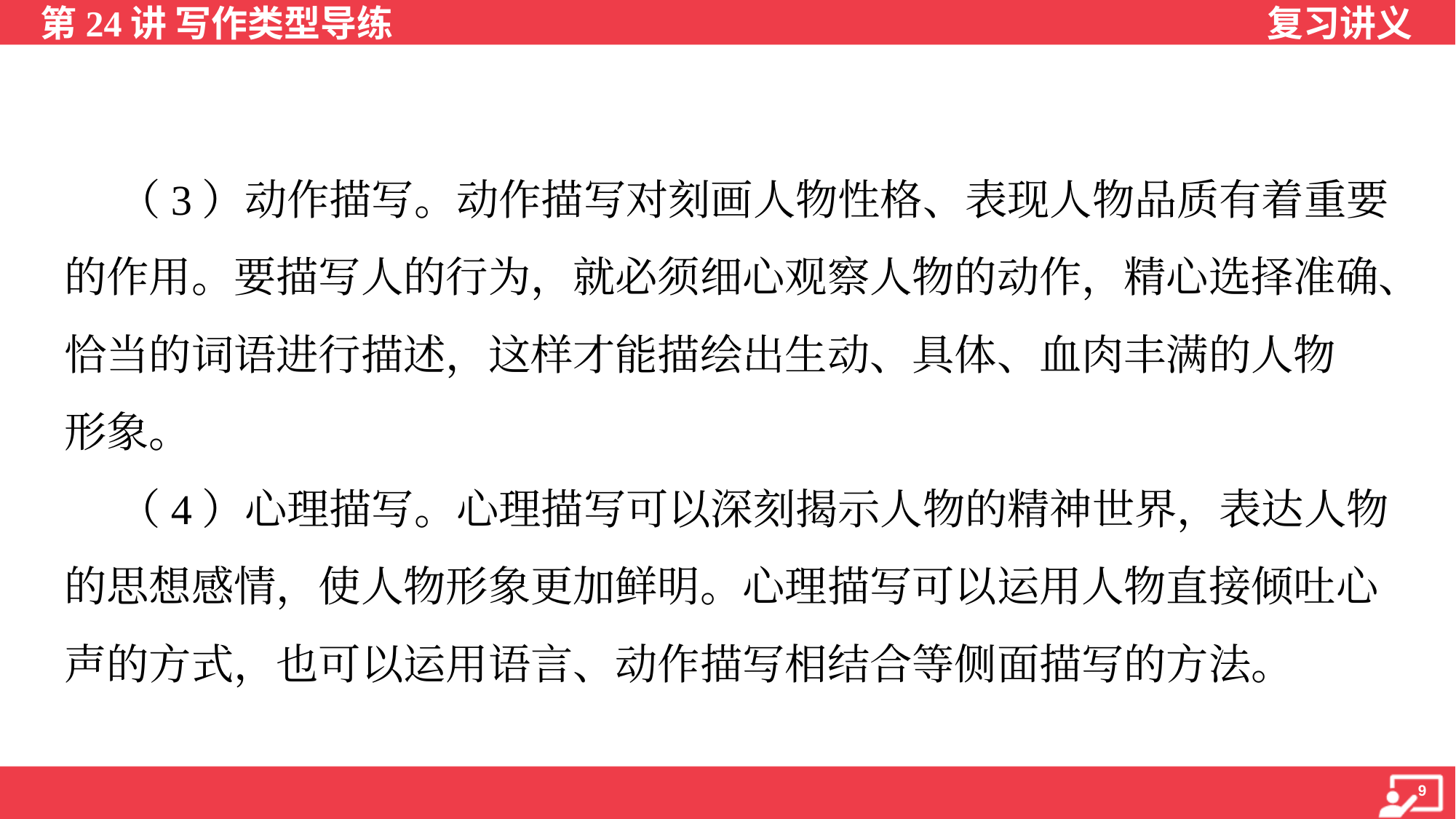

（3）动作描写。动作描写对刻画人物性格、表现人物品质有着重要
的作用。要描写人的行为，就必须细心观察人物的动作，精心选择准确、
恰当的词语进行描述，这样才能描绘出生动、具体、血肉丰满的人物
形象。
    （4）心理描写。心理描写可以深刻揭示人物的精神世界，表达人物
的思想感情，使人物形象更加鲜明。心理描写可以运用人物直接倾吐心
声的方式，也可以运用语言、动作描写相结合等侧面描写的方法。